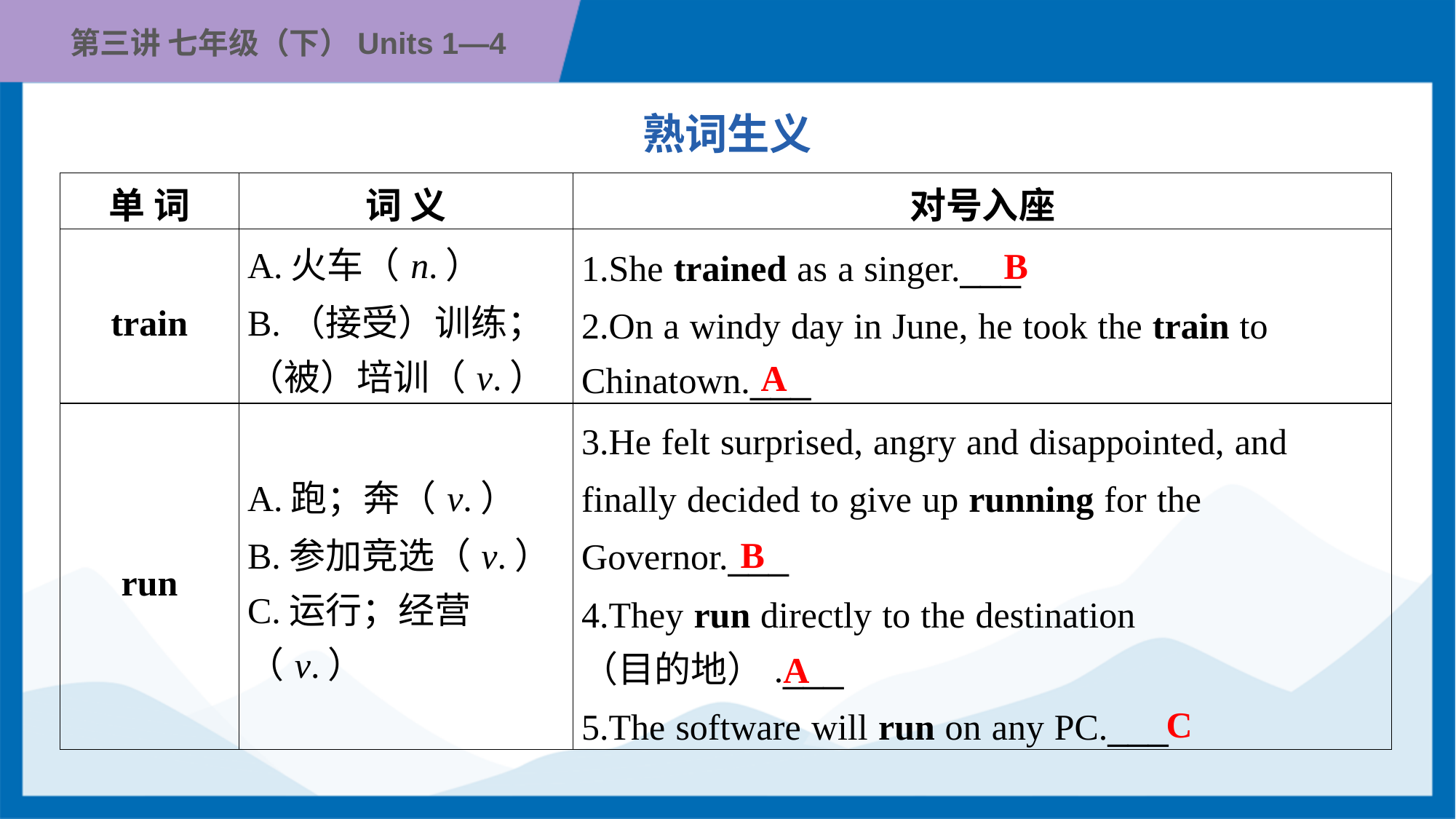

熟词生义
| 单 词 | 词 义 | 对号入座 |
| --- | --- | --- |
| train | A.火车（n.） B.（接受）训练； （被）培训（v.） | 1.She trained as a singer.\_\_\_ 2.On a windy day in June, he took the train to Chinatown.\_\_\_ |
| run | A.跑；奔（v.） B.参加竞选（v.） C.运行；经营（v.） | 3.He felt surprised, angry and disappointed, and finally decided to give up running for the Governor.\_\_\_ 4.They run directly to the destination （目的地）.\_\_\_ 5.The software will run on any PC.\_\_\_ |
B
A
B
A
C